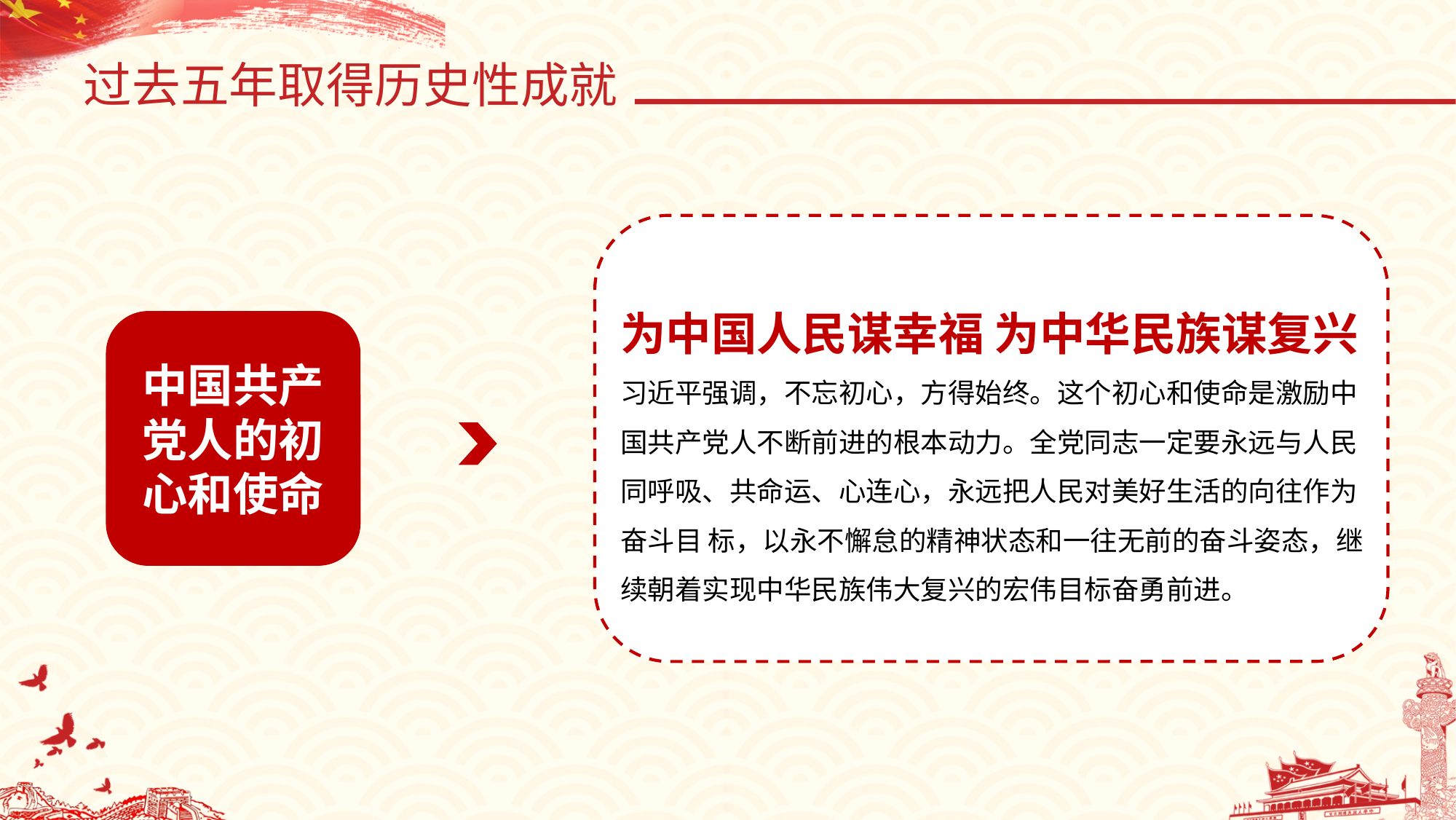

过去五年取得历史性成就

为中国人民谋幸福 为中华民族谋复兴
习近平强调，不忘初心，方得始终。这个初心和使命是激励中国共产党人不断前进的根本动力。全党同志一定要永远与人民同呼吸、共命运、心连心，永远把人民对美好生活的向往作为奋斗目 标，以永不懈怠的精神状态和一往无前的奋斗姿态，继续朝着实现中华民族伟大复兴的宏伟目标奋勇前进。
中国共产党人的初心和使命